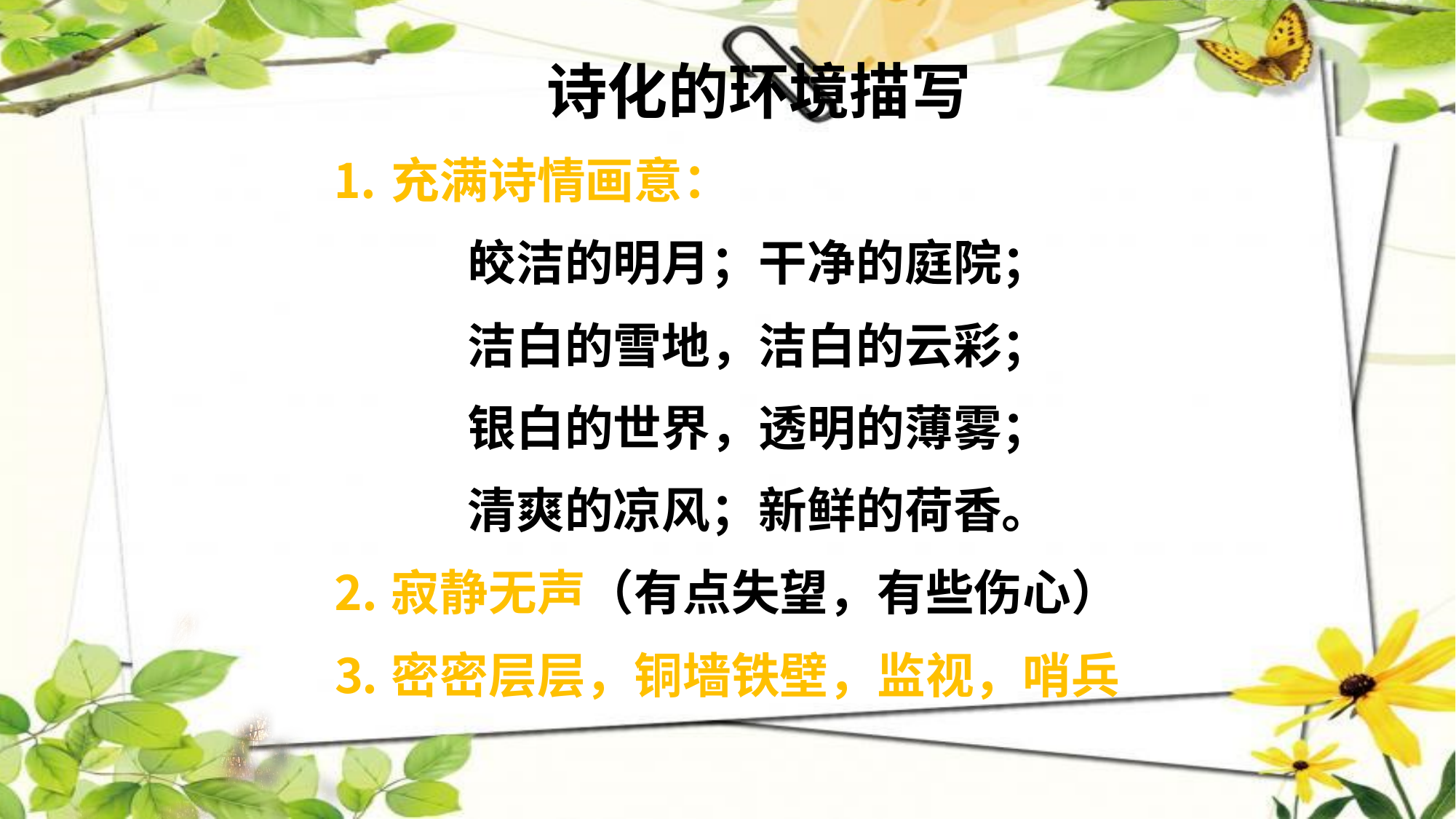

诗化的环境描写
⒈充满诗情画意：
皎洁的明月；干净的庭院；
洁白的雪地，洁白的云彩；
银白的世界，透明的薄雾；
清爽的凉风；新鲜的荷香。
⒉寂静无声（有点失望，有些伤心）
⒊密密层层，铜墙铁壁，监视，哨兵